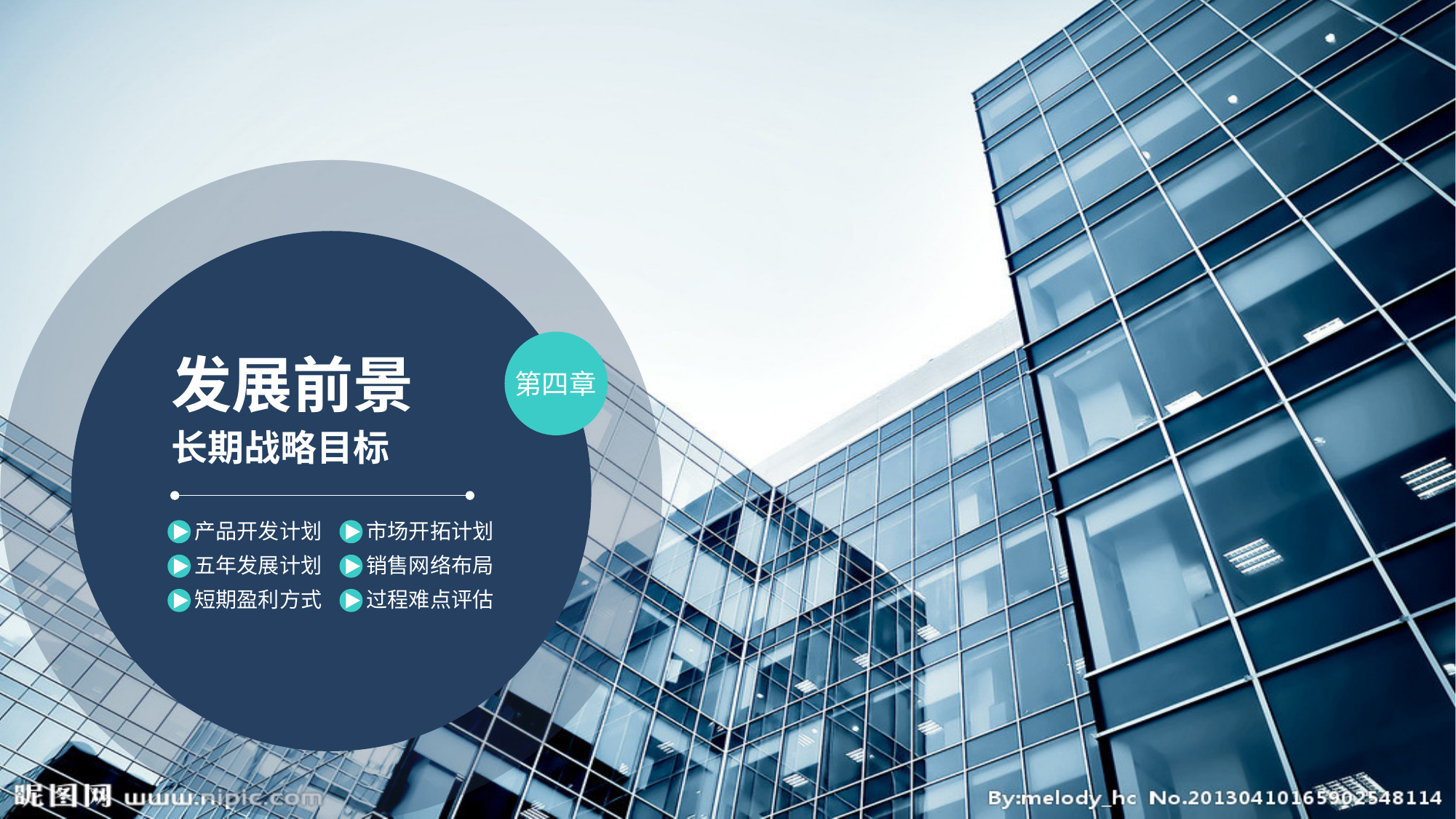

第四章
发展前景
长期战略目标
产品开发计划

市场开拓计划

五年发展计划

销售网络布局

短期盈利方式

过程难点评估

延时符